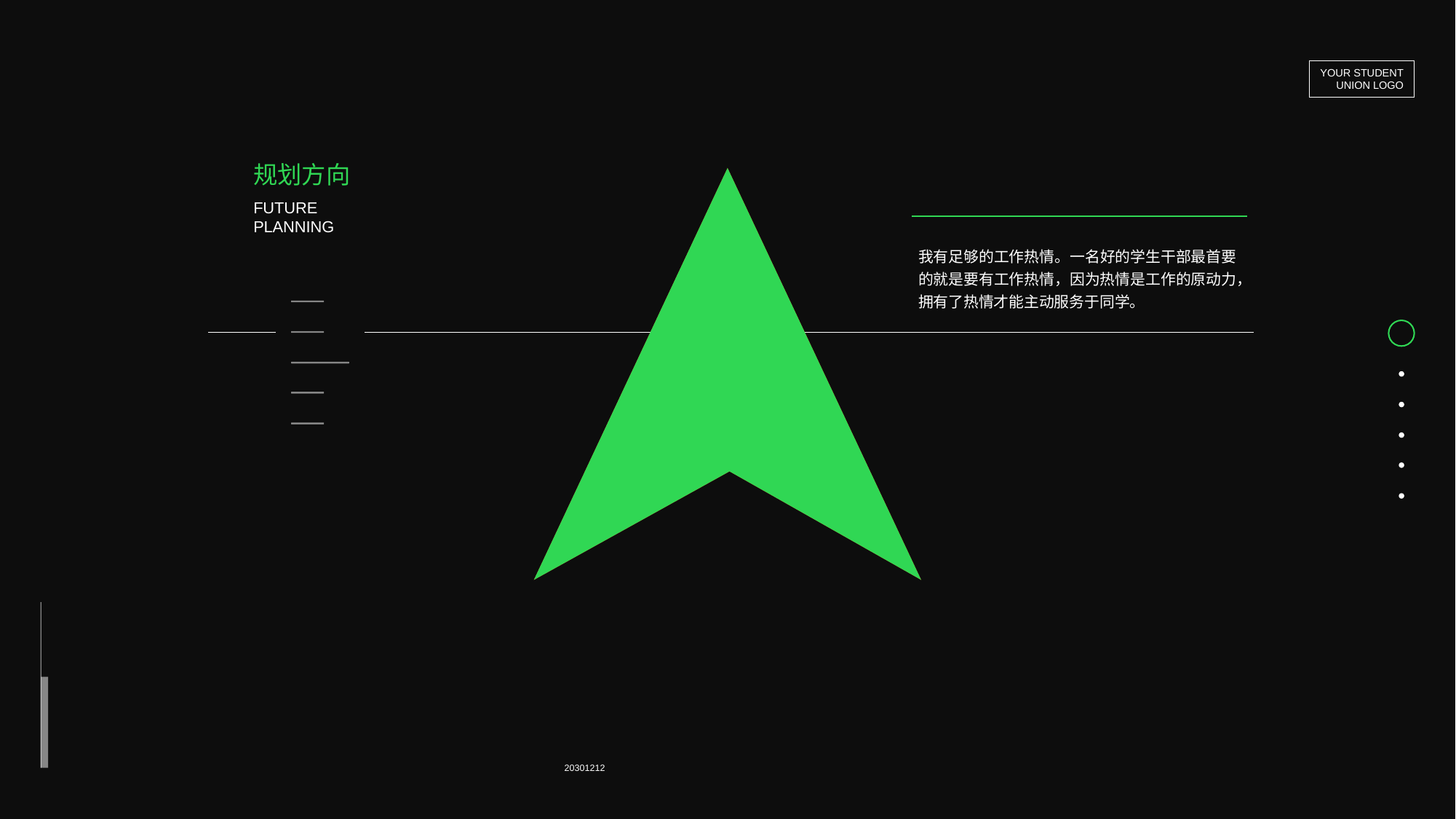

YOUR STUDENT
UNION LOGO
规划方向

FUTURE PLANNING
我有足够的工作热情。一名好的学生干部最首要的就是要有工作热情，因为热情是工作的原动力，拥有了热情才能主动服务于同学。

20301212